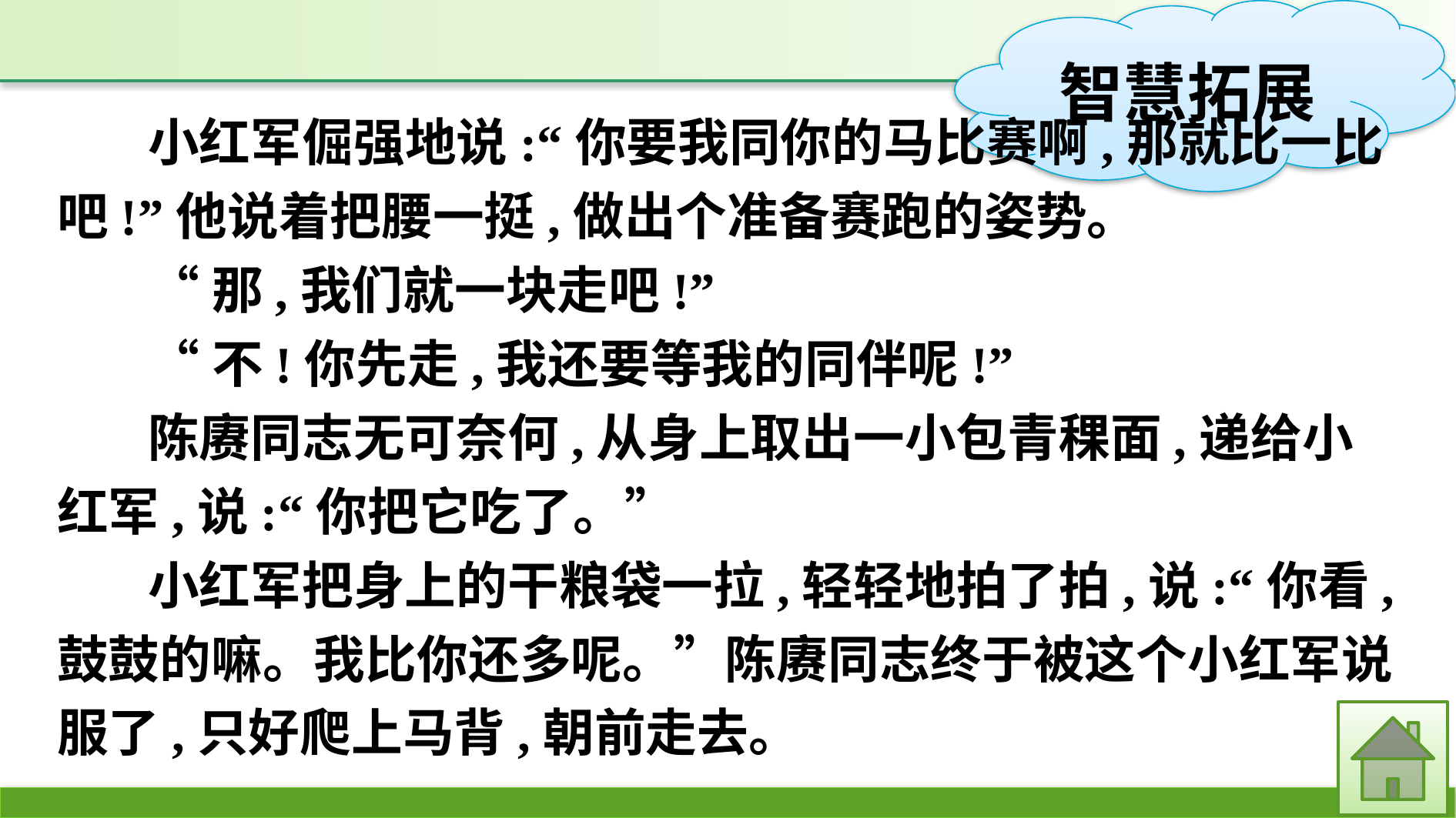

小红军倔强地说:“你要我同你的马比赛啊,那就比一比吧!”他说着把腰一挺,做出个准备赛跑的姿势。
“那,我们就一块走吧!”
“不!你先走,我还要等我的同伴呢!”
陈赓同志无可奈何,从身上取出一小包青稞面,递给小红军,说:“你把它吃了。”
小红军把身上的干粮袋一拉,轻轻地拍了拍,说:“你看,鼓鼓的嘛。我比你还多呢。”陈赓同志终于被这个小红军说服了,只好爬上马背,朝前走去。